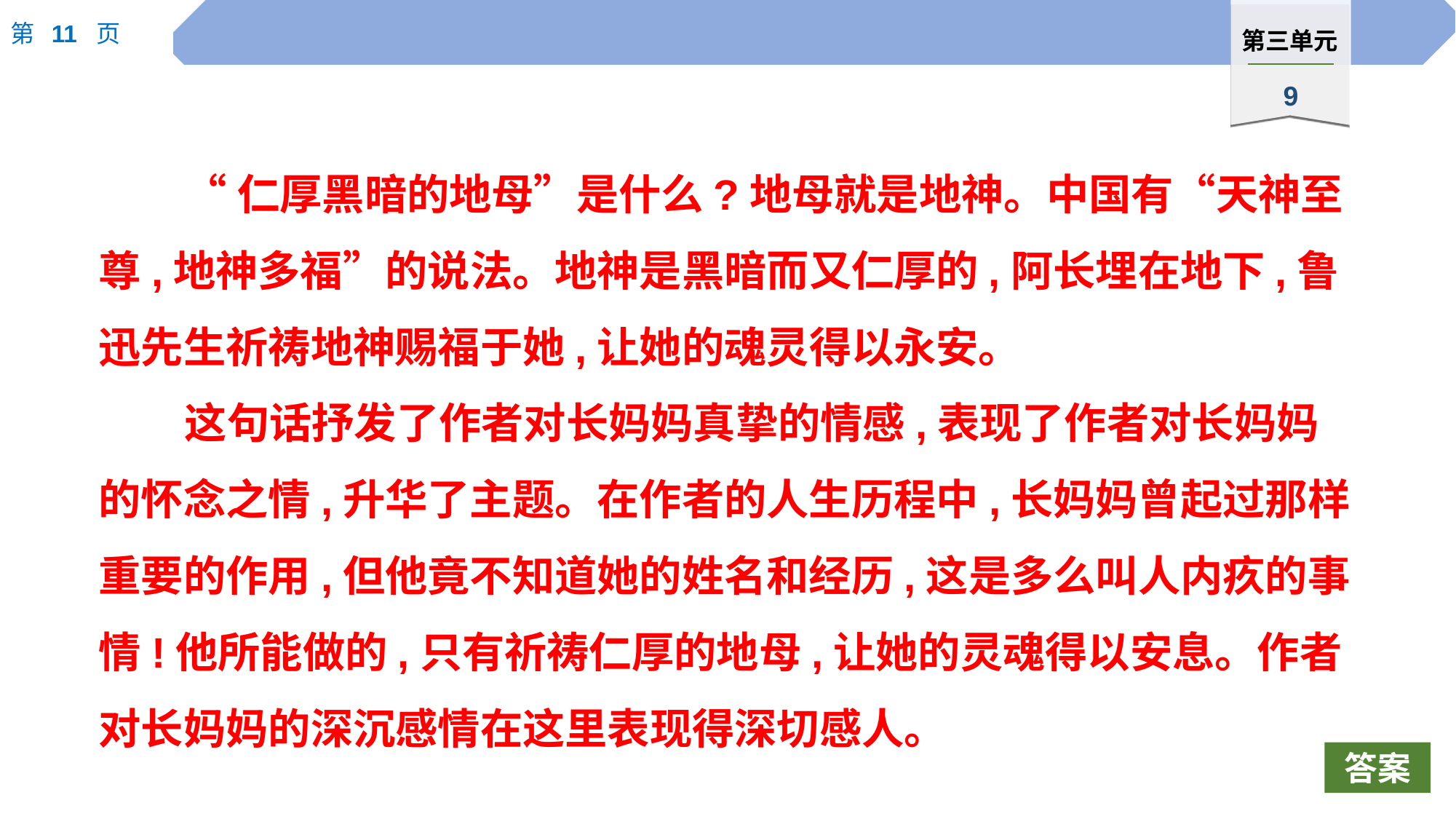

“仁厚黑暗的地母”是什么?地母就是地神。中国有“天神至尊,地神多福”的说法。地神是黑暗而又仁厚的,阿长埋在地下,鲁迅先生祈祷地神赐福于她,让她的魂灵得以永安。
这句话抒发了作者对长妈妈真挚的情感,表现了作者对长妈妈的怀念之情,升华了主题。在作者的人生历程中,长妈妈曾起过那样重要的作用,但他竟不知道她的姓名和经历,这是多么叫人内疚的事情!他所能做的,只有祈祷仁厚的地母,让她的灵魂得以安息。作者对长妈妈的深沉感情在这里表现得深切感人。
答案